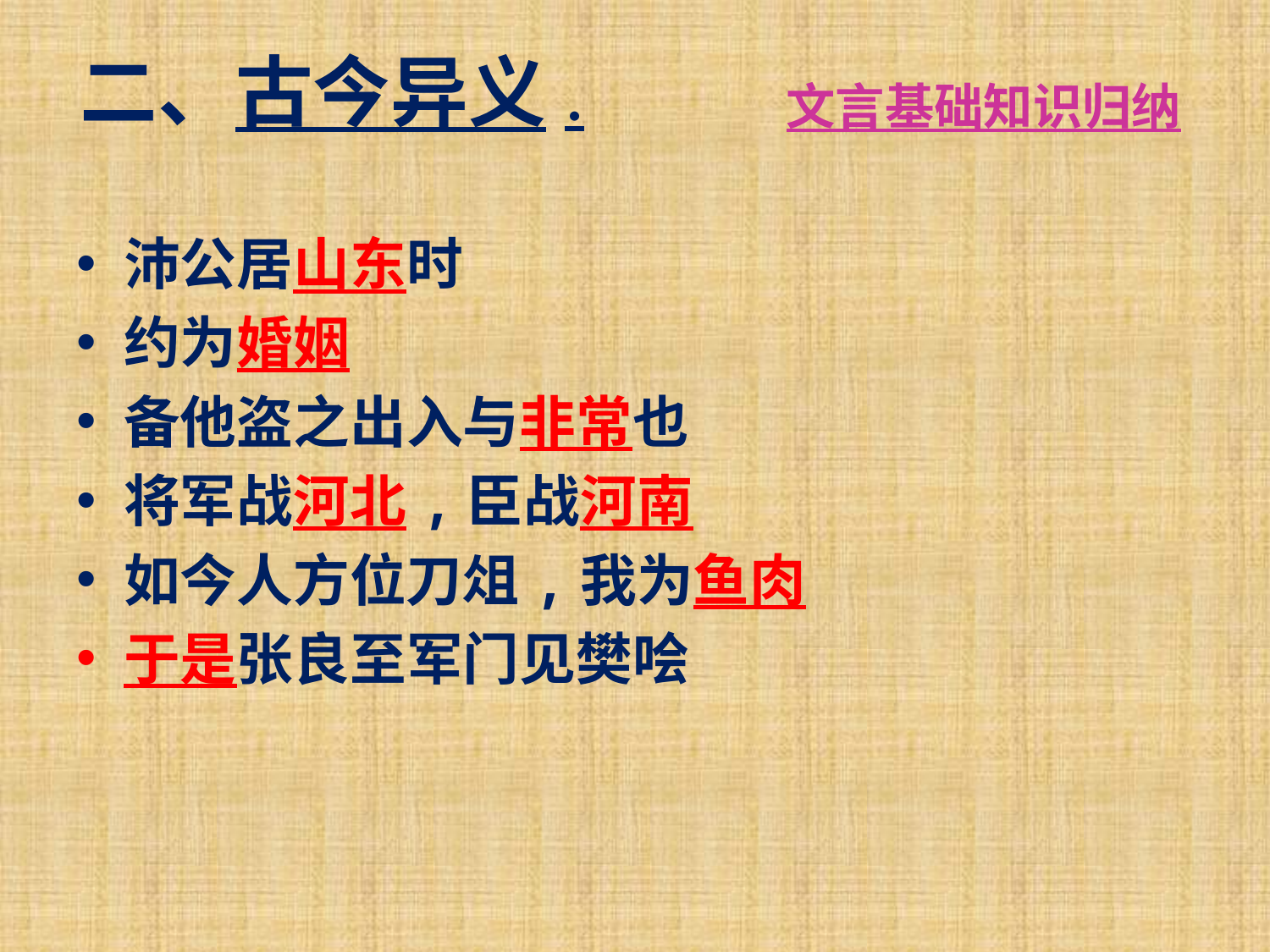

# 二、古今异义.

文言基础知识归纳
沛公居山东时
约为婚姻
备他盗之出入与非常也
将军战河北,臣战河南
如今人方位刀俎,我为鱼肉
于是张良至军门见樊哙